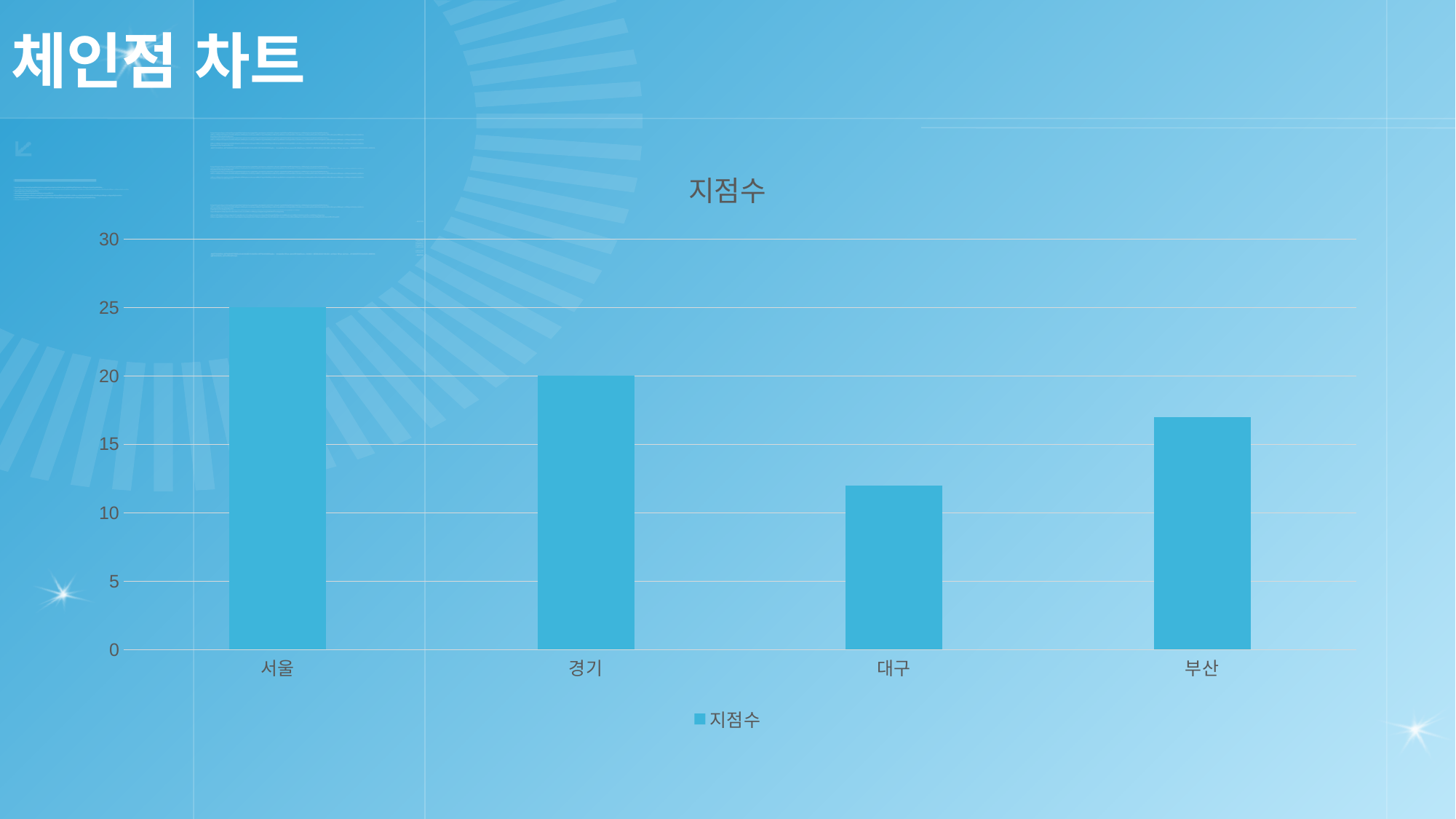

# 체인점 차트

### Chart:

| Category | 지점수 |
|---|---|
| 서울 | 25.0 |
| 경기 | 20.0 |
| 대구 | 12.0 |
| 부산 | 17.0 |